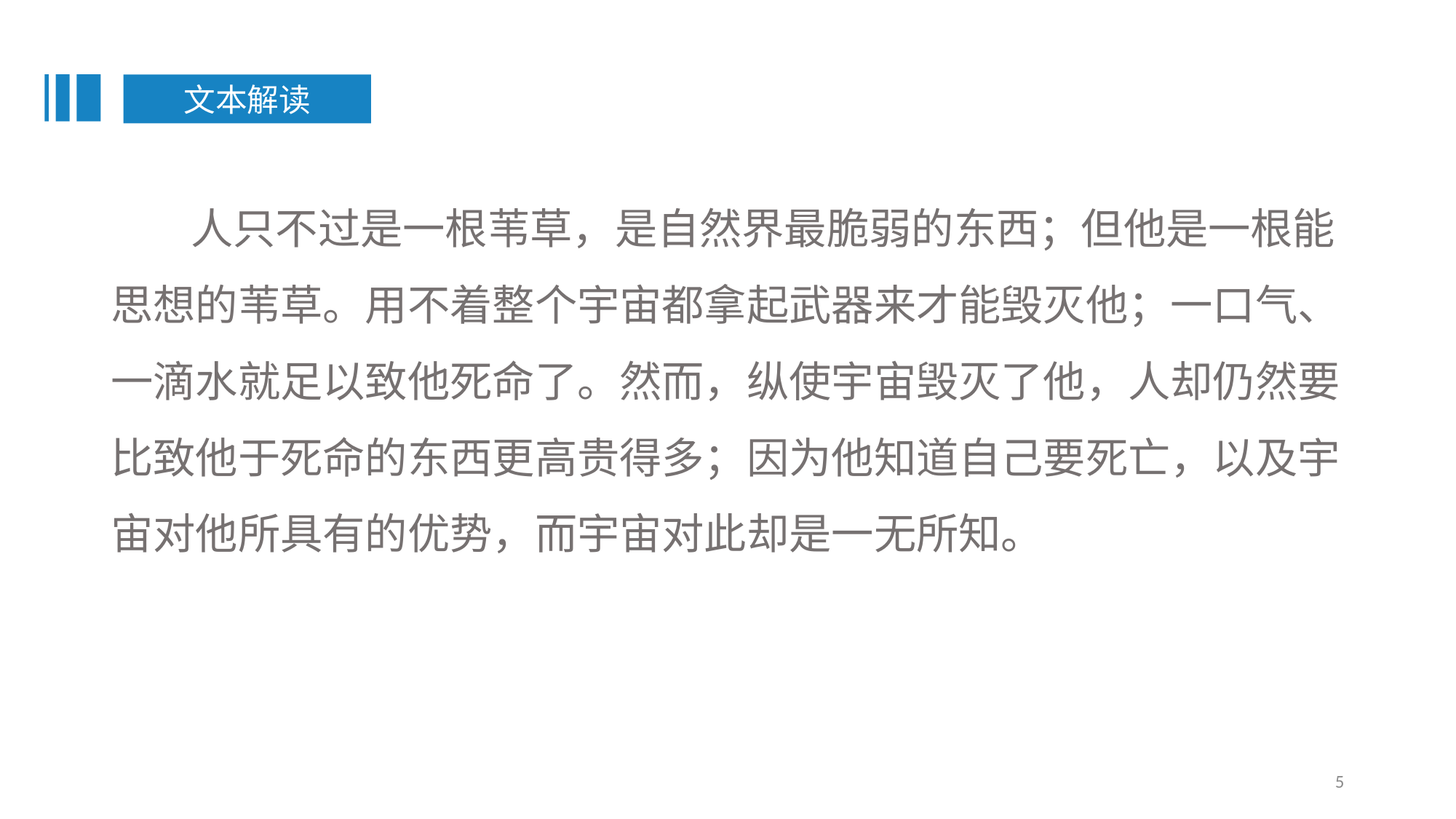

文本解读
　    人只不过是一根苇草，是自然界最脆弱的东西；但他是一根能思想的苇草。用不着整个宇宙都拿起武器来才能毁灭他；一口气、一滴水就足以致他死命了。然而，纵使宇宙毁灭了他，人却仍然要比致他于死命的东西更高贵得多；因为他知道自己要死亡，以及宇宙对他所具有的优势，而宇宙对此却是一无所知。
5